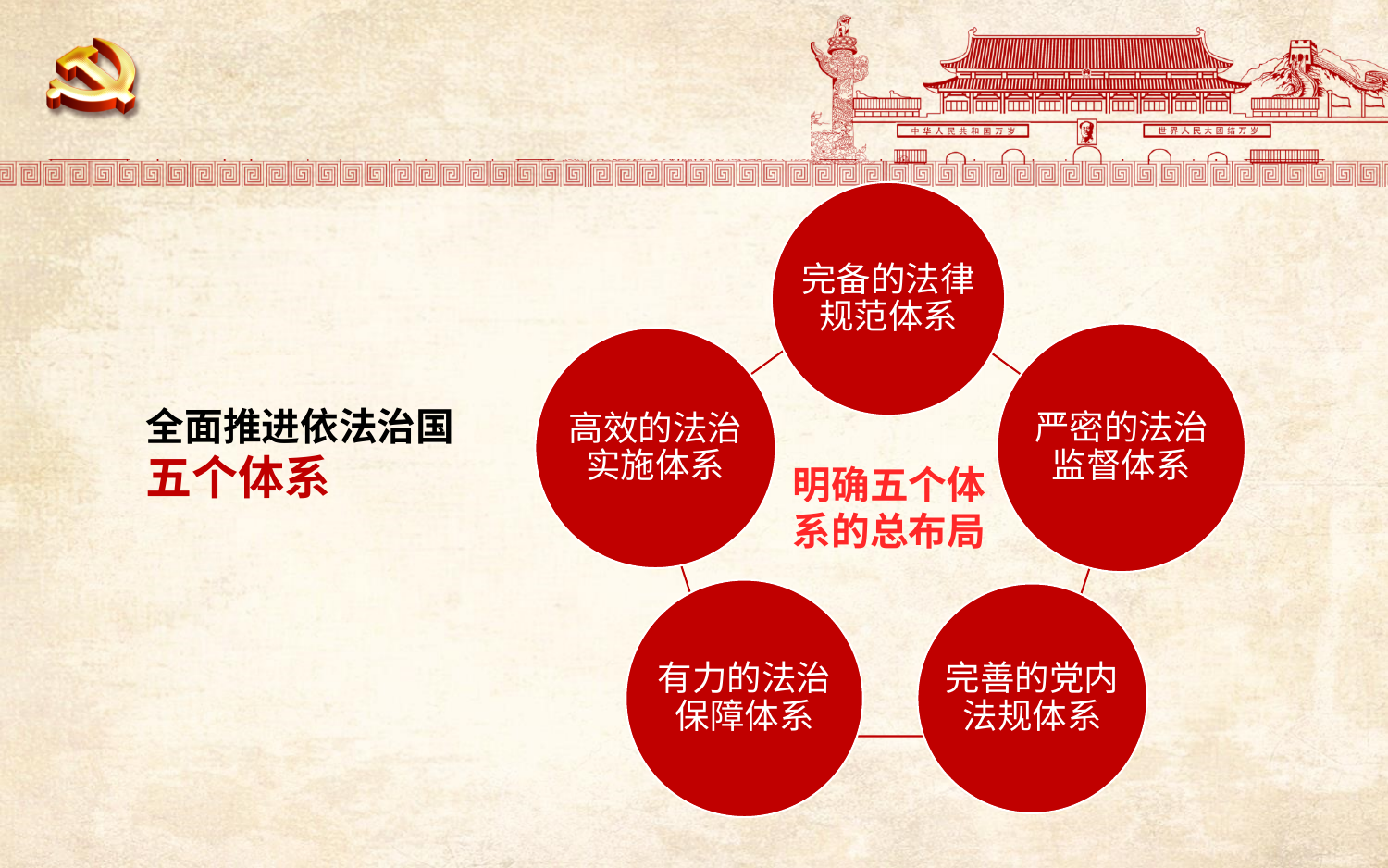

#
完备的法律规范体系

严密的法治监督体系
高效的法治实施体系
全面推进依法治国
五个体系
明确五个体系的总布局
有力的法治保障体系
完善的党内法规体系